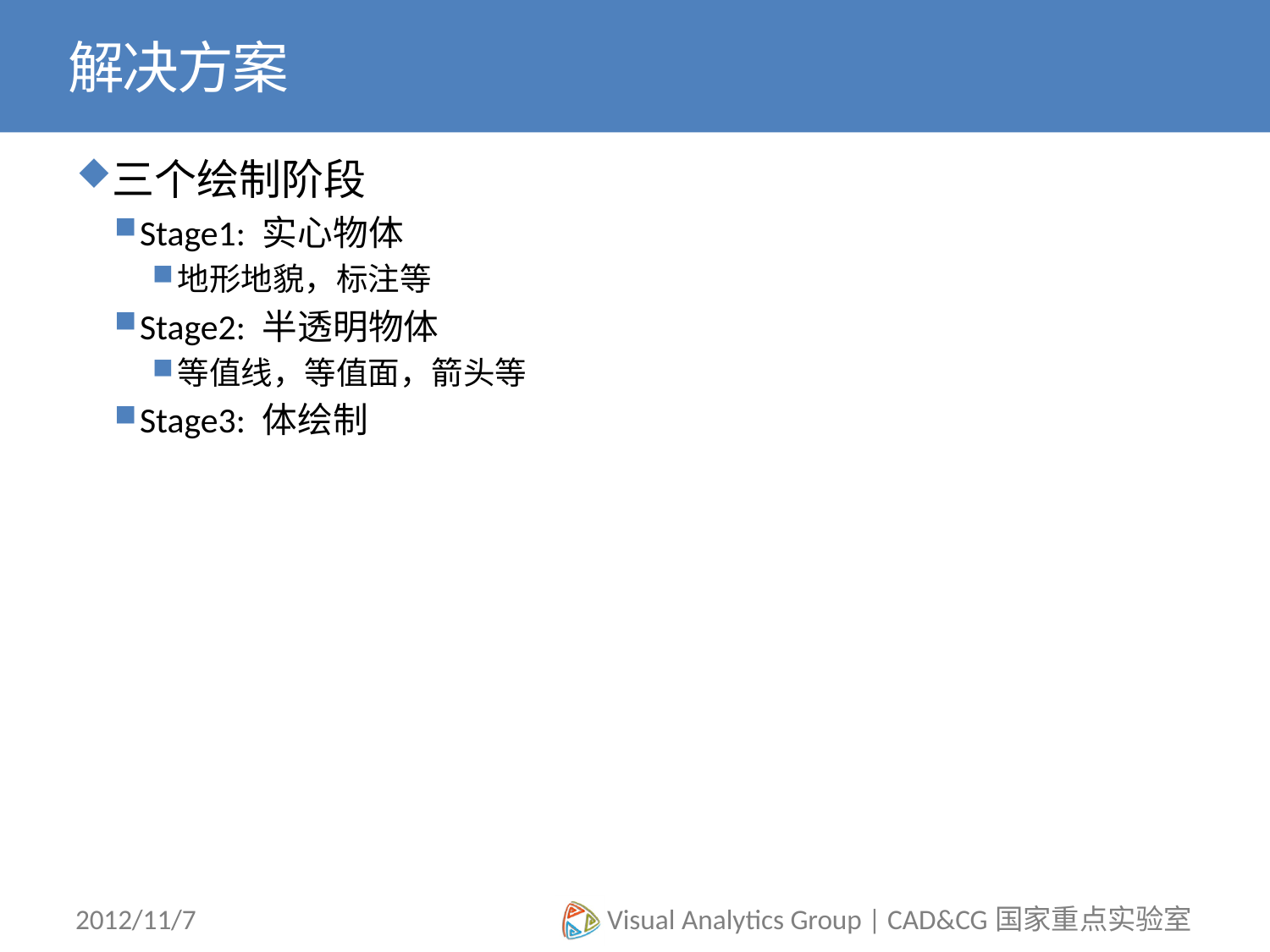

# 解决方案
三个绘制阶段
Stage1: 实心物体
地形地貌，标注等
Stage2: 半透明物体
等值线，等值面，箭头等
Stage3: 体绘制
2012/11/7
Visual Analytics Group | CAD&CG国家重点实验室